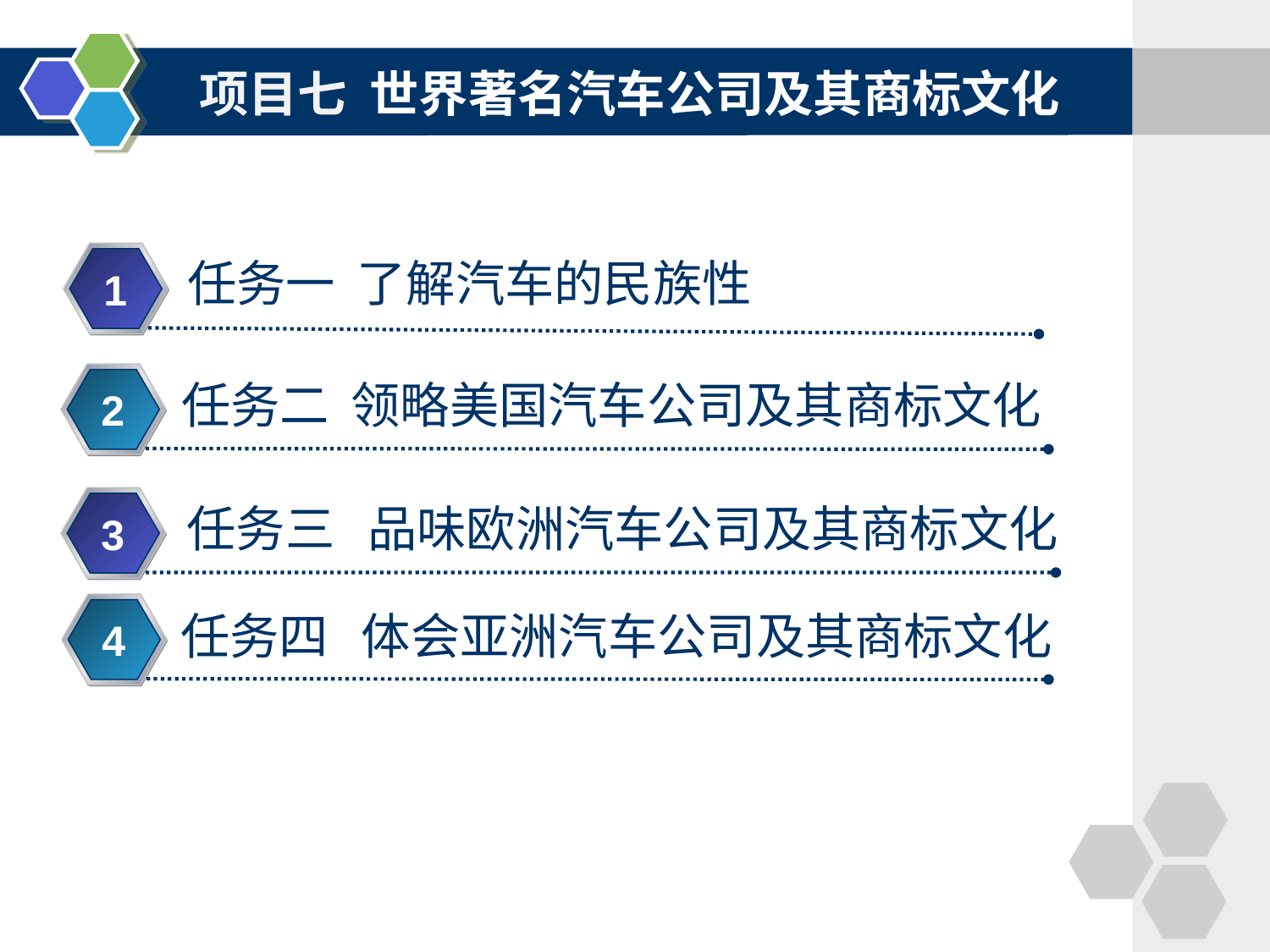

# 项目七  世界著名汽车公司及其商标文化

任务一  了解汽车的民族性
1

任务二  领略美国汽车公司及其商标文化

2

任务三   品味欧洲汽车公司及其商标文化
3

任务四   体会亚洲汽车公司及其商标文化

4